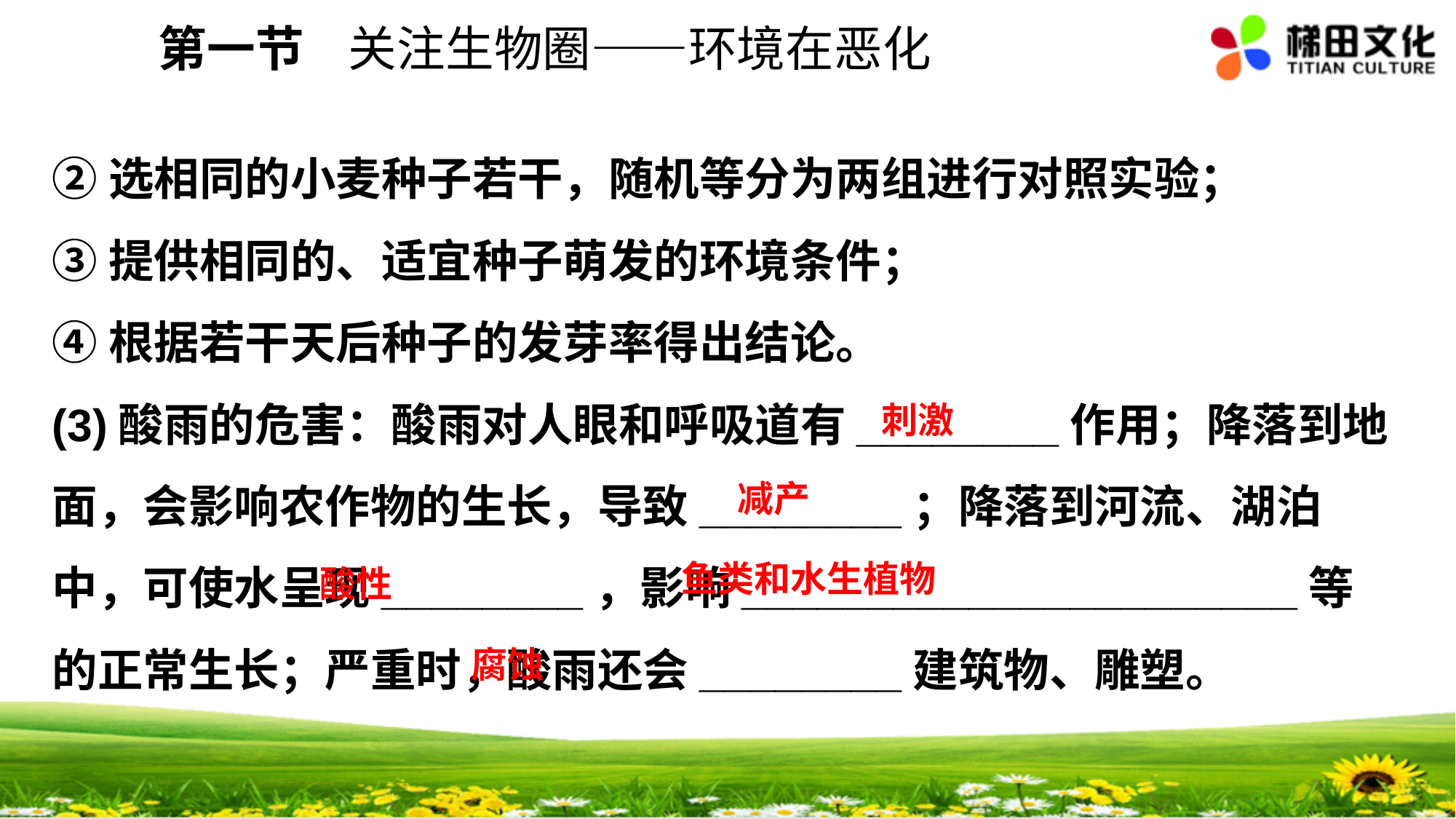

第一节    关注生物圈——环境在恶化
②选相同的小麦种子若干，随机等分为两组进行对照实验；
③提供相同的、适宜种子萌发的环境条件；
④根据若干天后种子的发芽率得出结论。
(3)酸雨的危害：酸雨对人眼和呼吸道有________作用；降落到地面，会影响农作物的生长，导致________；降落到河流、湖泊中，可使水呈现________，影响______________________等的正常生长；严重时，酸雨还会________建筑物、雕塑。
刺激
减产
鱼类和水生植物
酸性
腐蚀